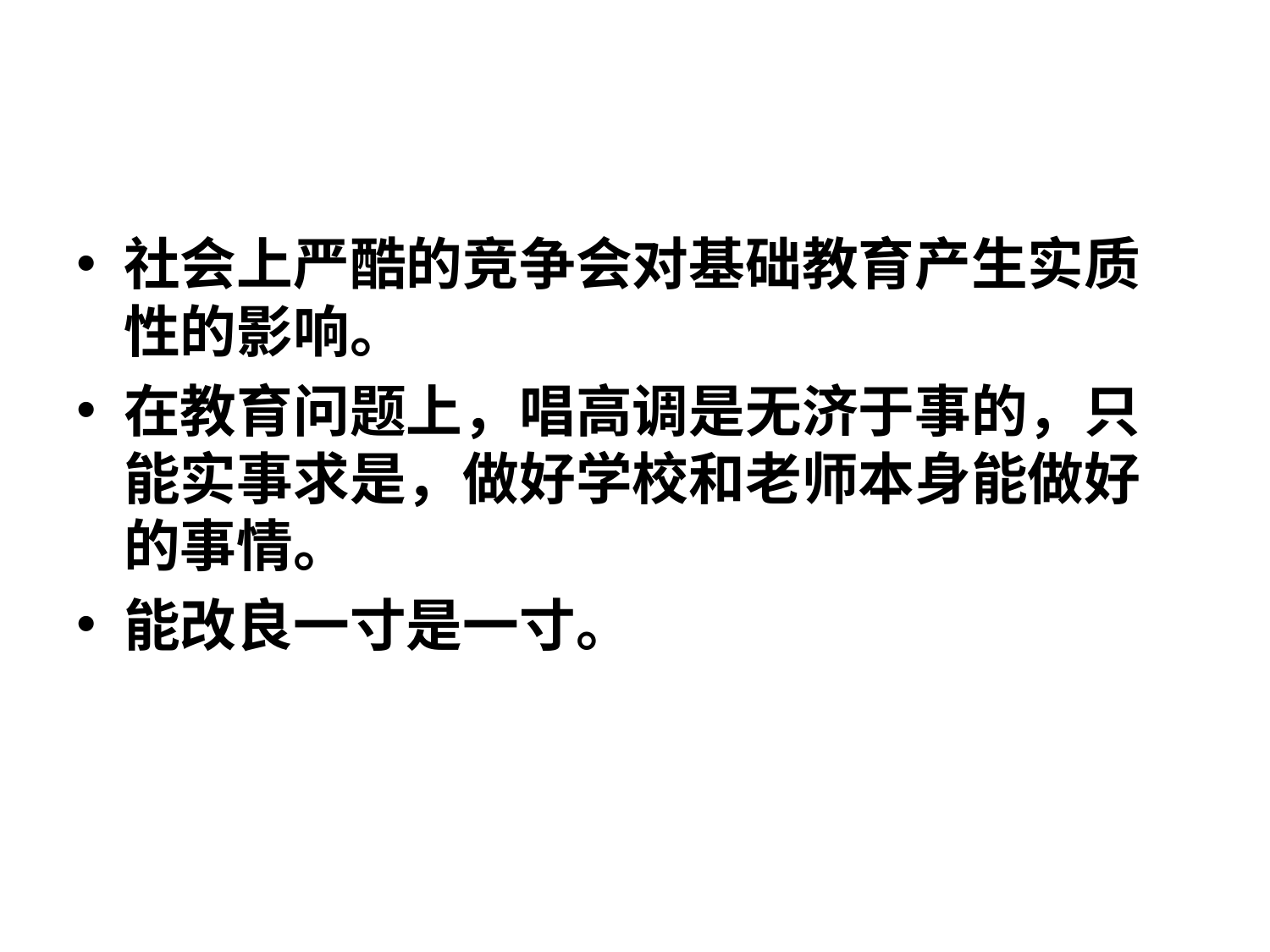

#
社会上严酷的竞争会对基础教育产生实质性的影响。
在教育问题上，唱高调是无济于事的，只能实事求是，做好学校和老师本身能做好的事情。
能改良一寸是一寸。